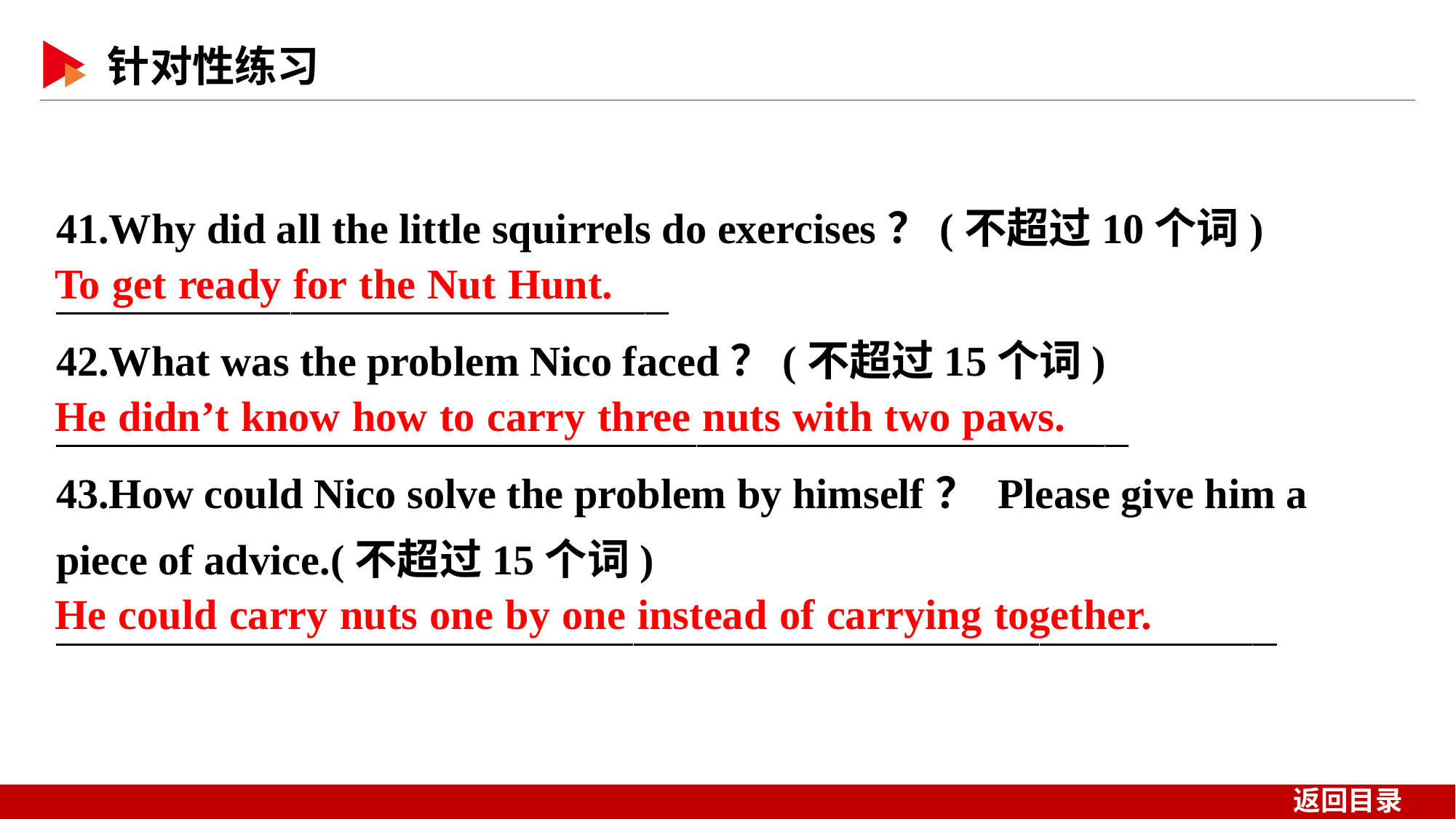

41.Why did all the little squirrels do exercises？(不超过10个词)
                                                       _
42.What was the problem Nico faced？(不超过15个词)
                                                                                                  _
43.How could Nico solve the problem by himself？ Please give him a piece of advice.(不超过15个词)
                                                                                                                _
To get ready for the Nut Hunt.
He didn’t know how to carry three nuts with two paws.
He could carry nuts one by one instead of carrying together.